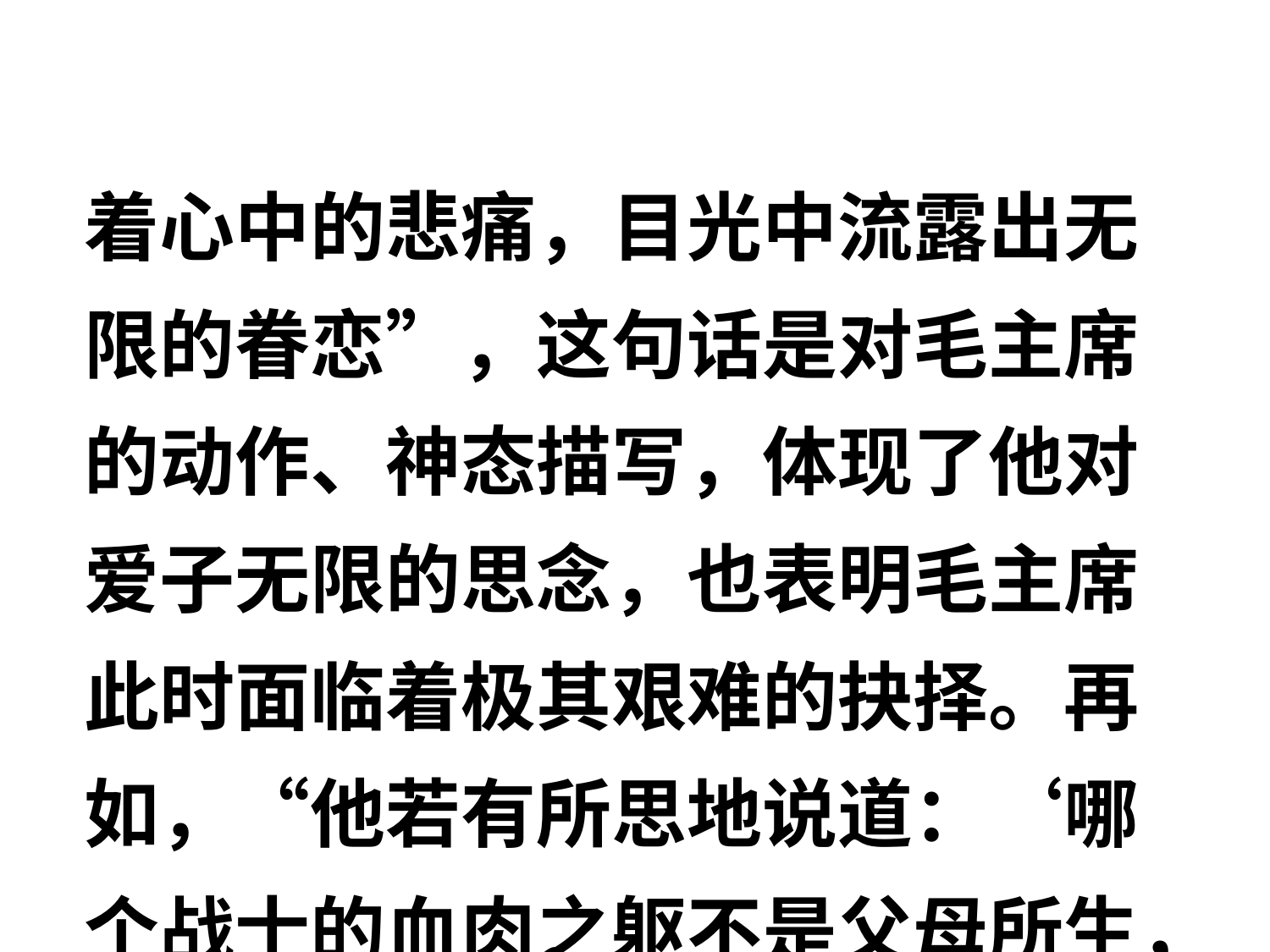

着心中的悲痛，目光中流露出无限的眷恋”，这句话是对毛主席的动作、神态描写，体现了他对爱子无限的思念，也表明毛主席此时面临着极其艰难的抉择。再如，“他若有所思地说道：‘哪个战士的血肉之躯不是父母所生，不能因为我是国家主席，就要搞特殊。